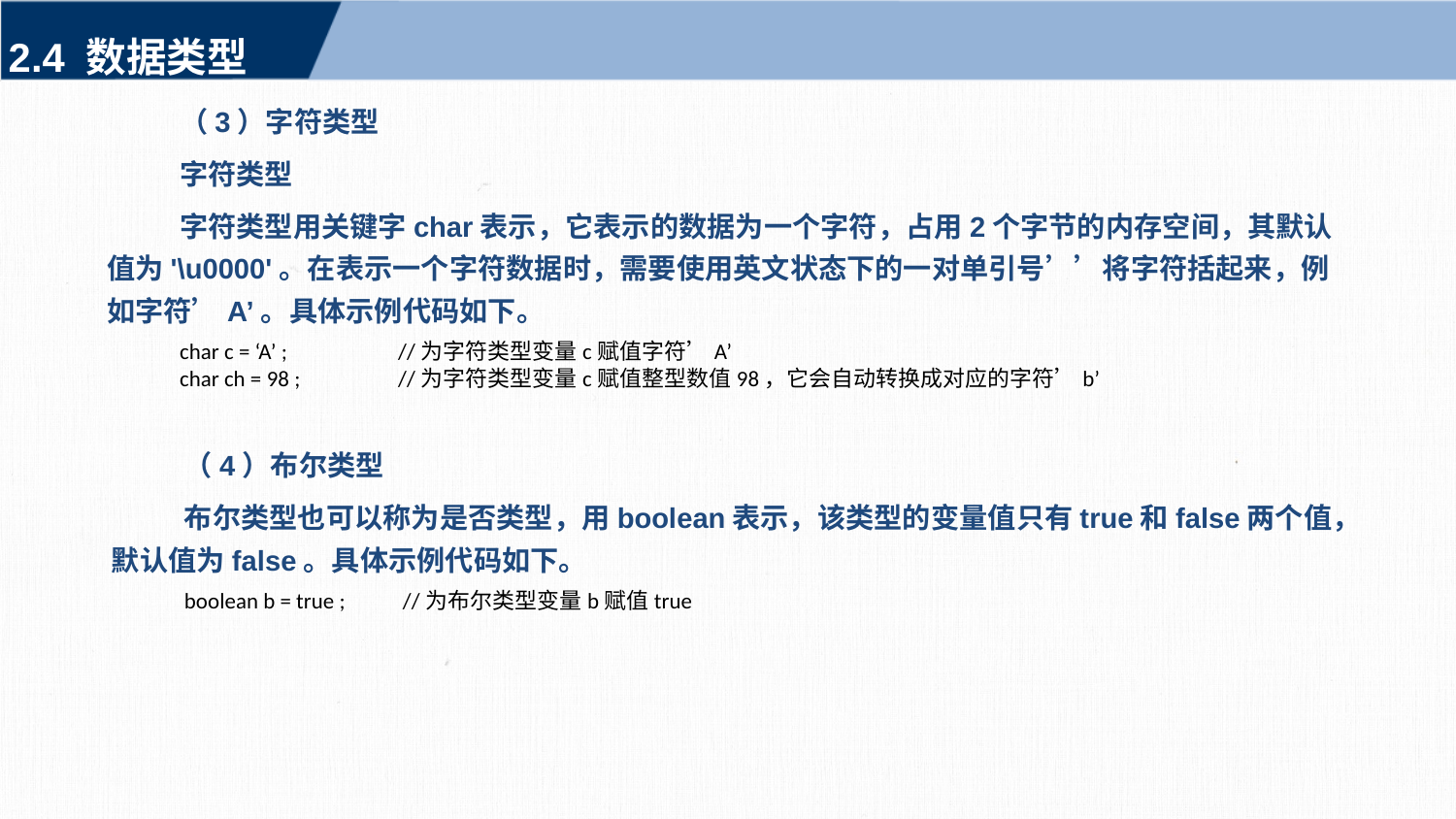

2.4 数据类型
（3）字符类型
字符类型
字符类型用关键字char表示，它表示的数据为一个字符，占用2个字节的内存空间，其默认值为'\u0000'。在表示一个字符数据时，需要使用英文状态下的一对单引号’’将字符括起来，例如字符’A’。具体示例代码如下。
char c = ‘A’ ;	//为字符类型变量c赋值字符’A’
char ch = 98 ;	//为字符类型变量c赋值整型数值98，它会自动转换成对应的字符’b’
（4）布尔类型
布尔类型也可以称为是否类型，用boolean表示，该类型的变量值只有true和false两个值，默认值为false。具体示例代码如下。
boolean b = true ;	//为布尔类型变量b赋值true